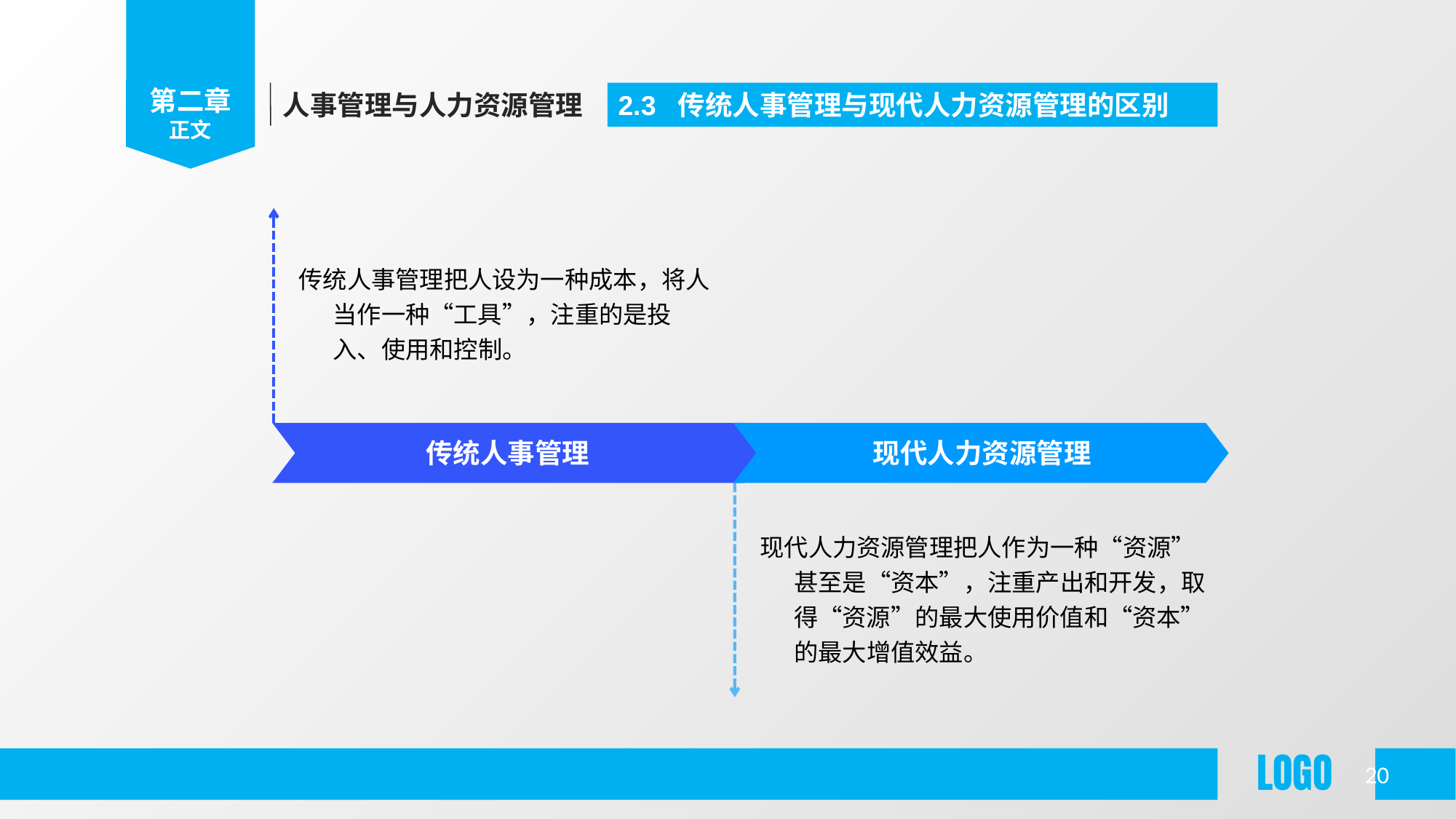

第二章
正文
人事管理与人力资源管理
2.3  传统人事管理与现代人力资源管理的区别
传统人事管理把人设为一种成本，将人当作一种“工具”，注重的是投入、使用和控制。

传统人事管理
现代人力资源管理
现代人力资源管理把人作为一种“资源”甚至是“资本”，注重产出和开发，取得“资源”的最大使用价值和“资本”的最大增值效益。